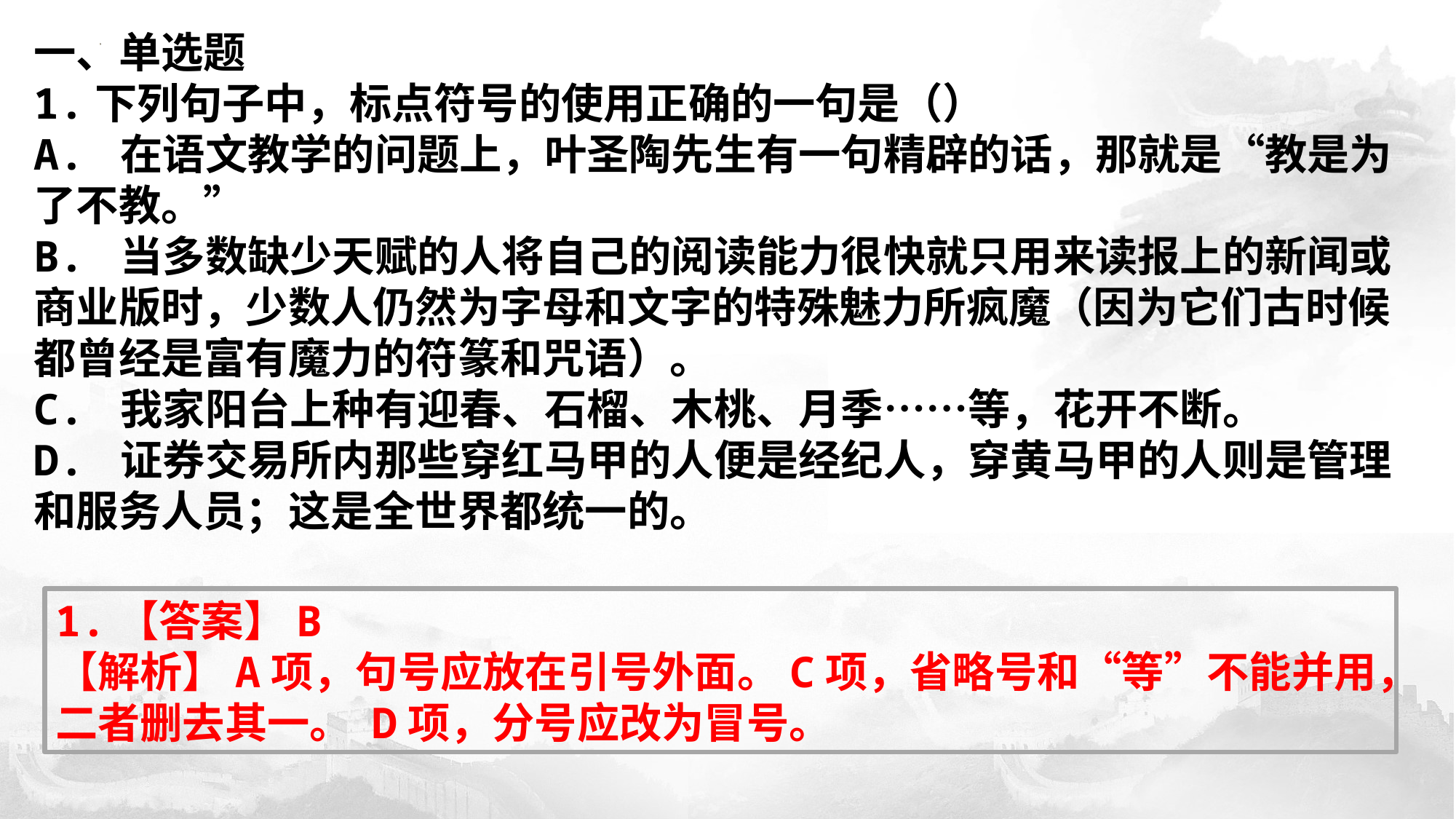

一、单选题
1.下列句子中，标点符号的使用正确的一句是（）
A. 在语文教学的问题上，叶圣陶先生有一句精辟的话，那就是“教是为了不教。”
B. 当多数缺少天赋的人将自己的阅读能力很快就只用来读报上的新闻或商业版时，少数人仍然为字母和文字的特殊魅力所疯魔（因为它们古时候都曾经是富有魔力的符篆和咒语）。
C. 我家阳台上种有迎春、石榴、木桃、月季……等，花开不断。
D. 证券交易所内那些穿红马甲的人便是经纪人，穿黄马甲的人则是管理和服务人员；这是全世界都统一的。

1.【答案】B
【解析】A项，句号应放在引号外面。C项，省略号和“等”不能并用，二者删去其一。 D项，分号应改为冒号。